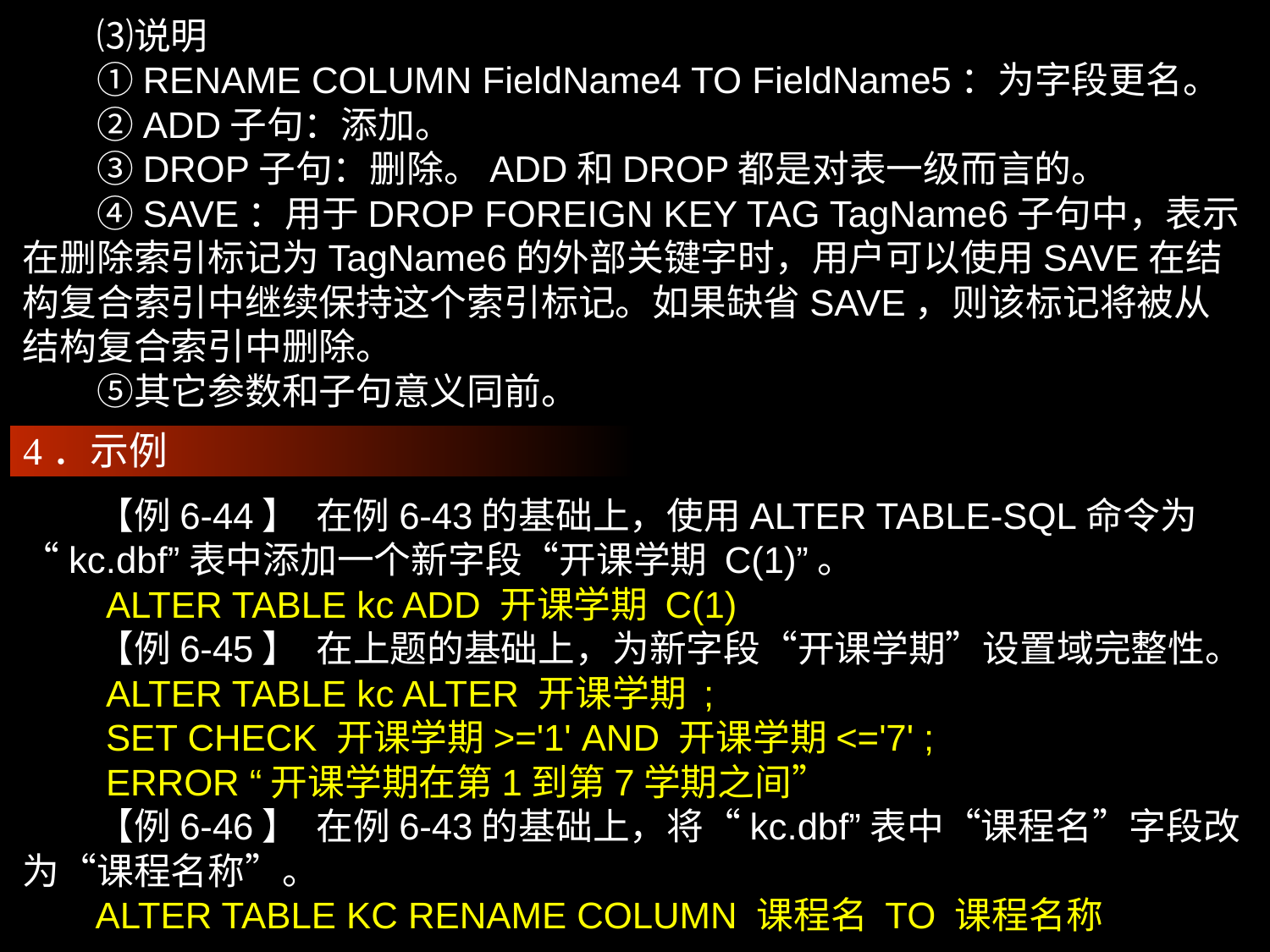

⑶说明
　　①RENAME COLUMN FieldName4 TO FieldName5：为字段更名。
　　②ADD子句：添加。
　　③DROP子句：删除。ADD和DROP都是对表一级而言的。
　　④SAVE：用于DROP FOREIGN KEY TAG TagName6子句中，表示在删除索引标记为TagName6的外部关键字时，用户可以使用SAVE在结构复合索引中继续保持这个索引标记。如果缺省SAVE，则该标记将被从结构复合索引中删除。
　　⑤其它参数和子句意义同前。
4．示例
　　【例6-44】  在例6-43的基础上，使用ALTER TABLE-SQL命令为“kc.dbf”表中添加一个新字段“开课学期 C(1)”。
　　ALTER TABLE kc ADD 开课学期 C(1)
　　【例6-45】  在上题的基础上，为新字段“开课学期”设置域完整性。
　　ALTER TABLE kc ALTER 开课学期 ;
　　SET CHECK 开课学期>='1' AND 开课学期<='7' ;
　　ERROR “开课学期在第1到第7学期之间”
　　【例6-46】  在例6-43的基础上，将“kc.dbf”表中“课程名”字段改为“课程名称”。
       ALTER TABLE KC RENAME COLUMN 课程名 TO 课程名称